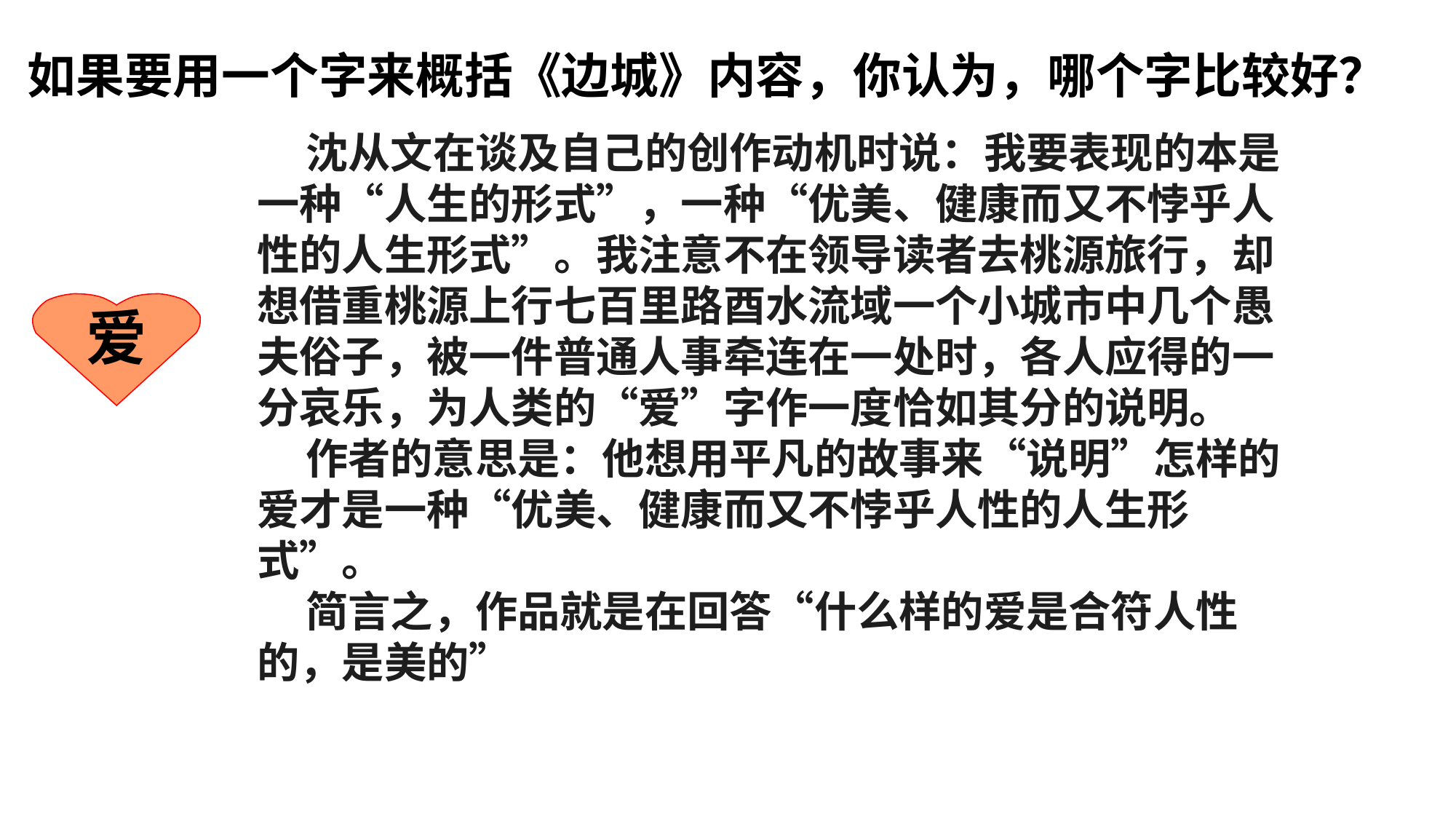

如果要用一个字来概括《边城》内容，你认为，哪个字比较好？
    沈从文在谈及自己的创作动机时说：我要表现的本是一种“人生的形式”，一种“优美、健康而又不悖乎人性的人生形式”。我注意不在领导读者去桃源旅行，却想借重桃源上行七百里路酉水流域一个小城市中几个愚夫俗子，被一件普通人事牵连在一处时，各人应得的一分哀乐，为人类的“爱”字作一度恰如其分的说明。
    作者的意思是：他想用平凡的故事来“说明”怎样的爱才是一种“优美、健康而又不悖乎人性的人生形式”。
    简言之，作品就是在回答“什么样的爱是合符人性的，是美的”
爱